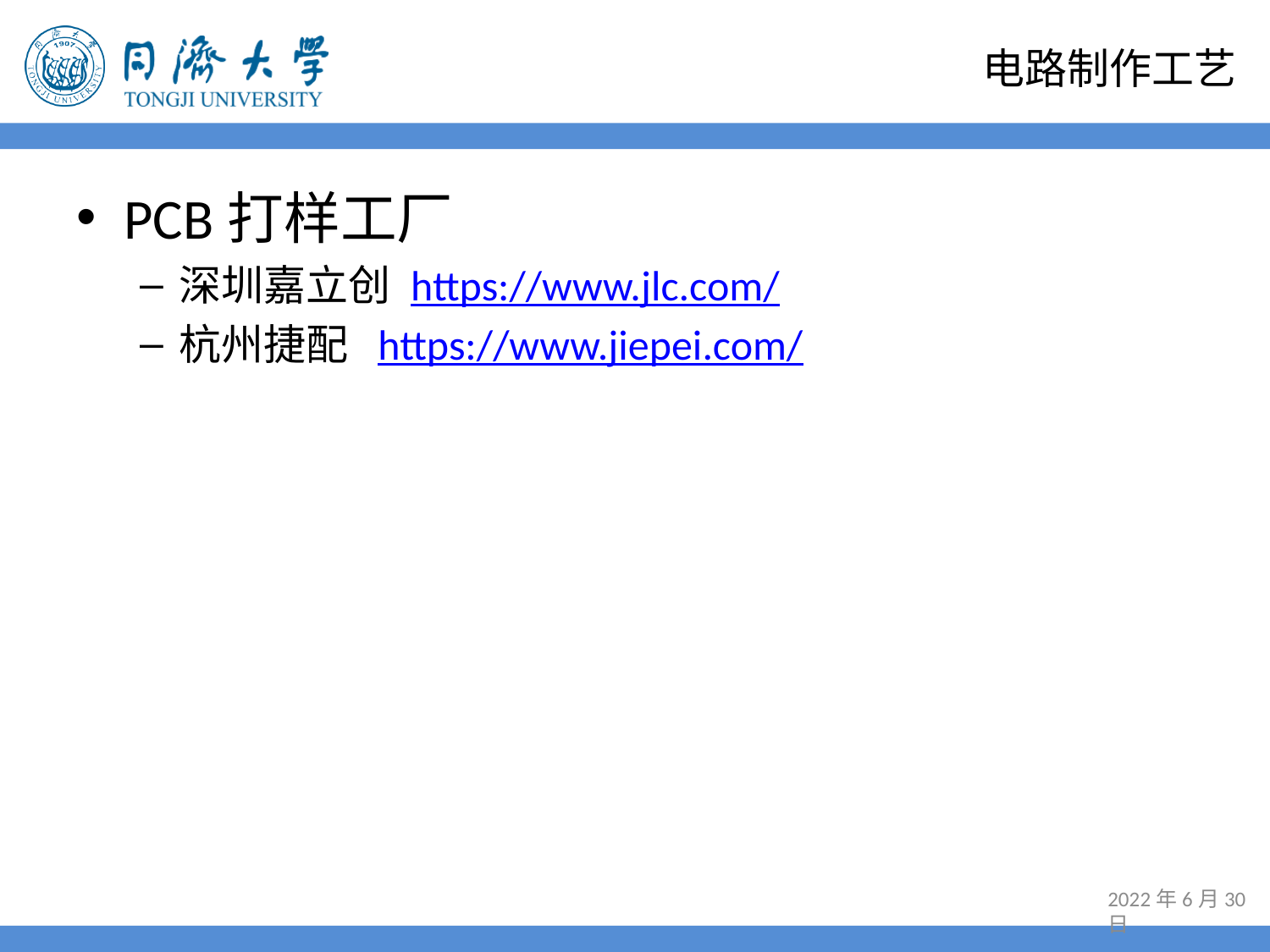

# 电路制作工艺
PCB打样工厂
深圳嘉立创 https://www.jlc.com/
杭州捷配  https://www.jiepei.com/

2022年6月30日